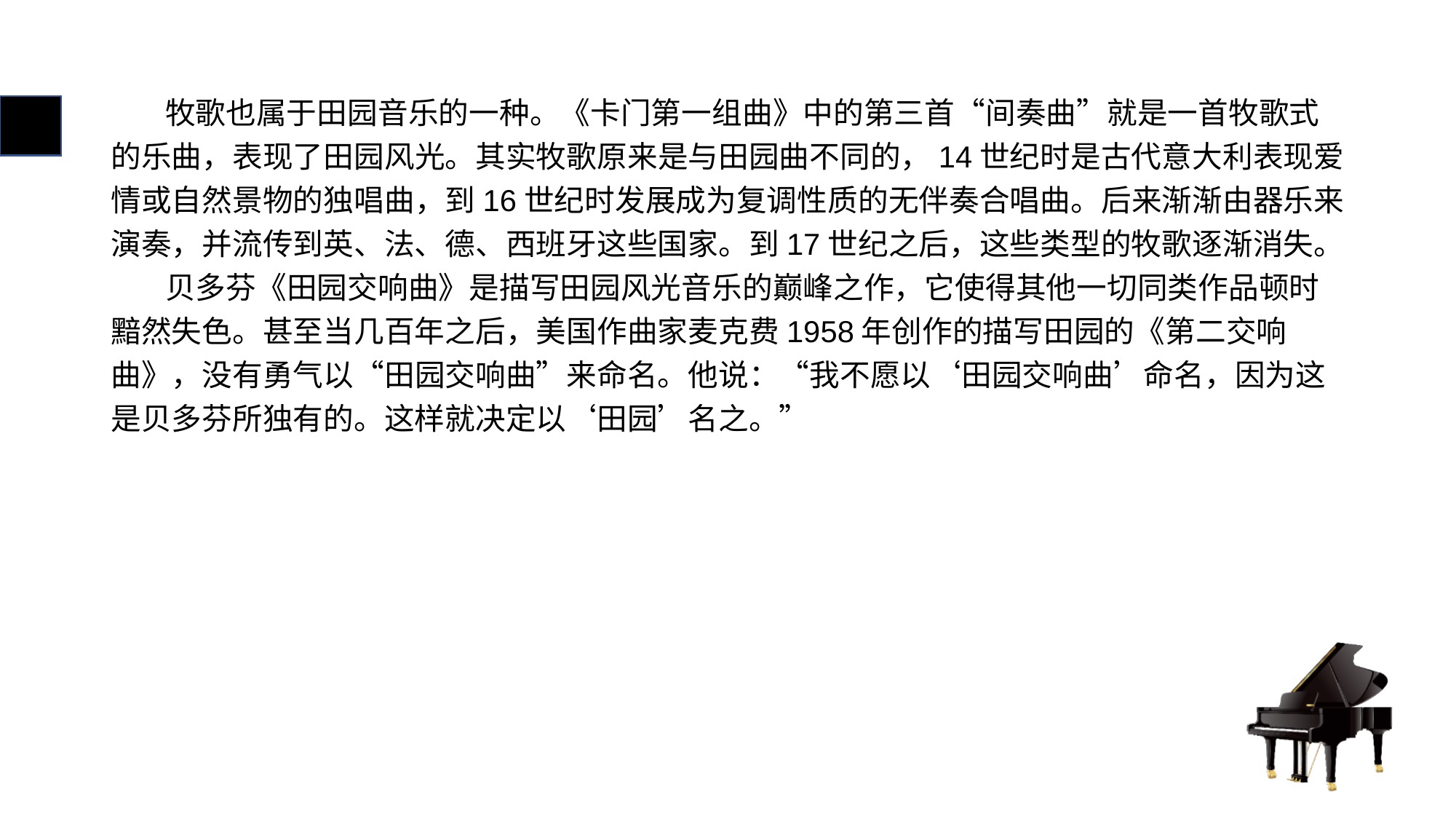

# 牧歌也属于田园音乐的一种。《卡门第一组曲》中的第三首“间奏曲”就是一首牧歌式的乐曲，表现了田园风光。其实牧歌原来是与田园曲不同的，14世纪时是古代意大利表现爱情或自然景物的独唱曲，到16世纪时发展成为复调性质的无伴奏合唱曲。后来渐渐由器乐来演奏，并流传到英、法、德、西班牙这些国家。到17世纪之后，这些类型的牧歌逐渐消失。
       贝多芬《田园交响曲》是描写田园风光音乐的巅峰之作，它使得其他一切同类作品顿时黯然失色。甚至当几百年之后，美国作曲家麦克费1958年创作的描写田园的《第二交响曲》，没有勇气以“田园交响曲”来命名。他说：“我不愿以‘田园交响曲’命名，因为这是贝多芬所独有的。这样就决定以‘田园’名之。”